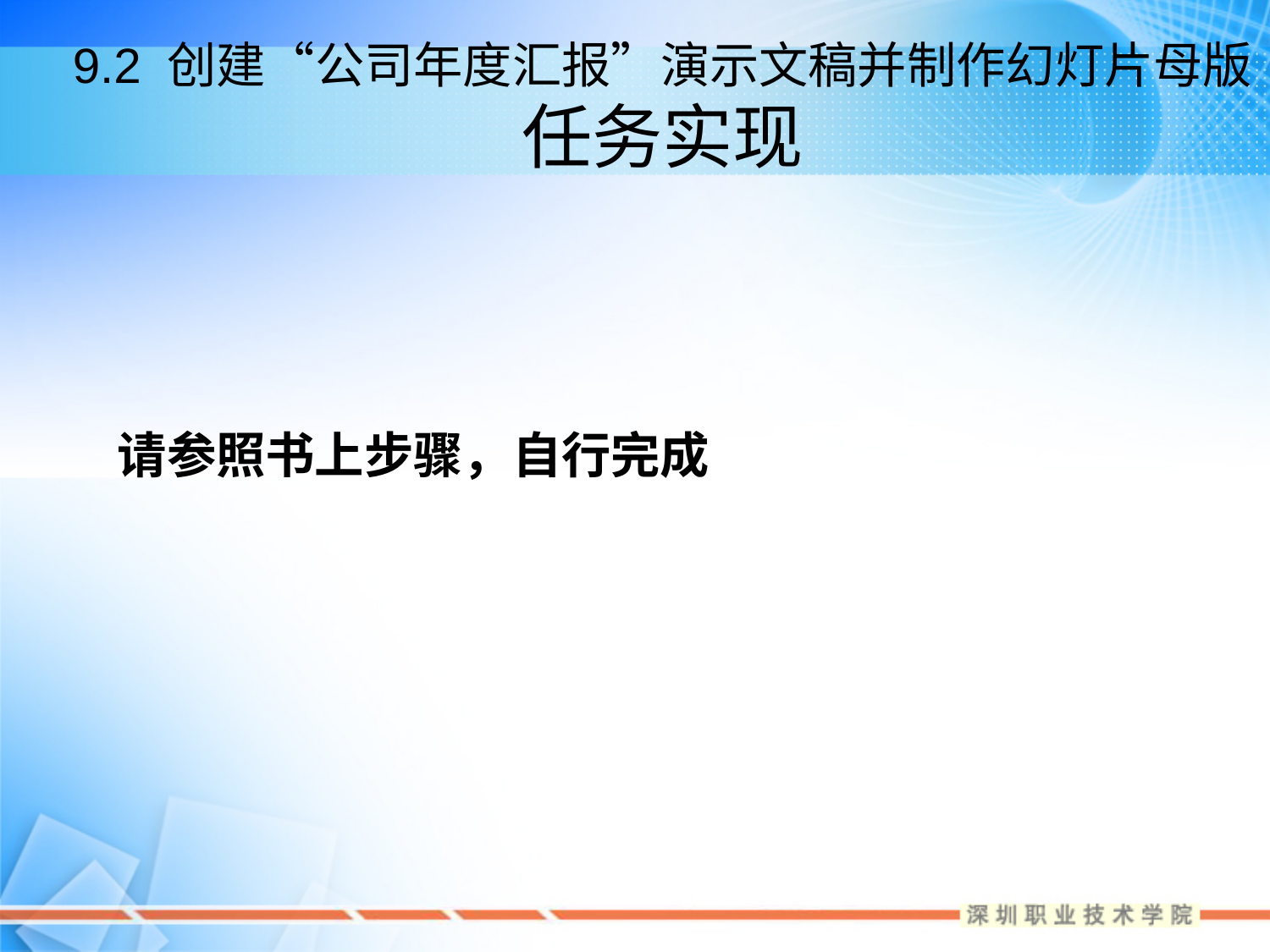

# 9.2 创建“公司年度汇报”演示文稿并制作幻灯片母版 任务实现

请参照书上步骤，自行完成